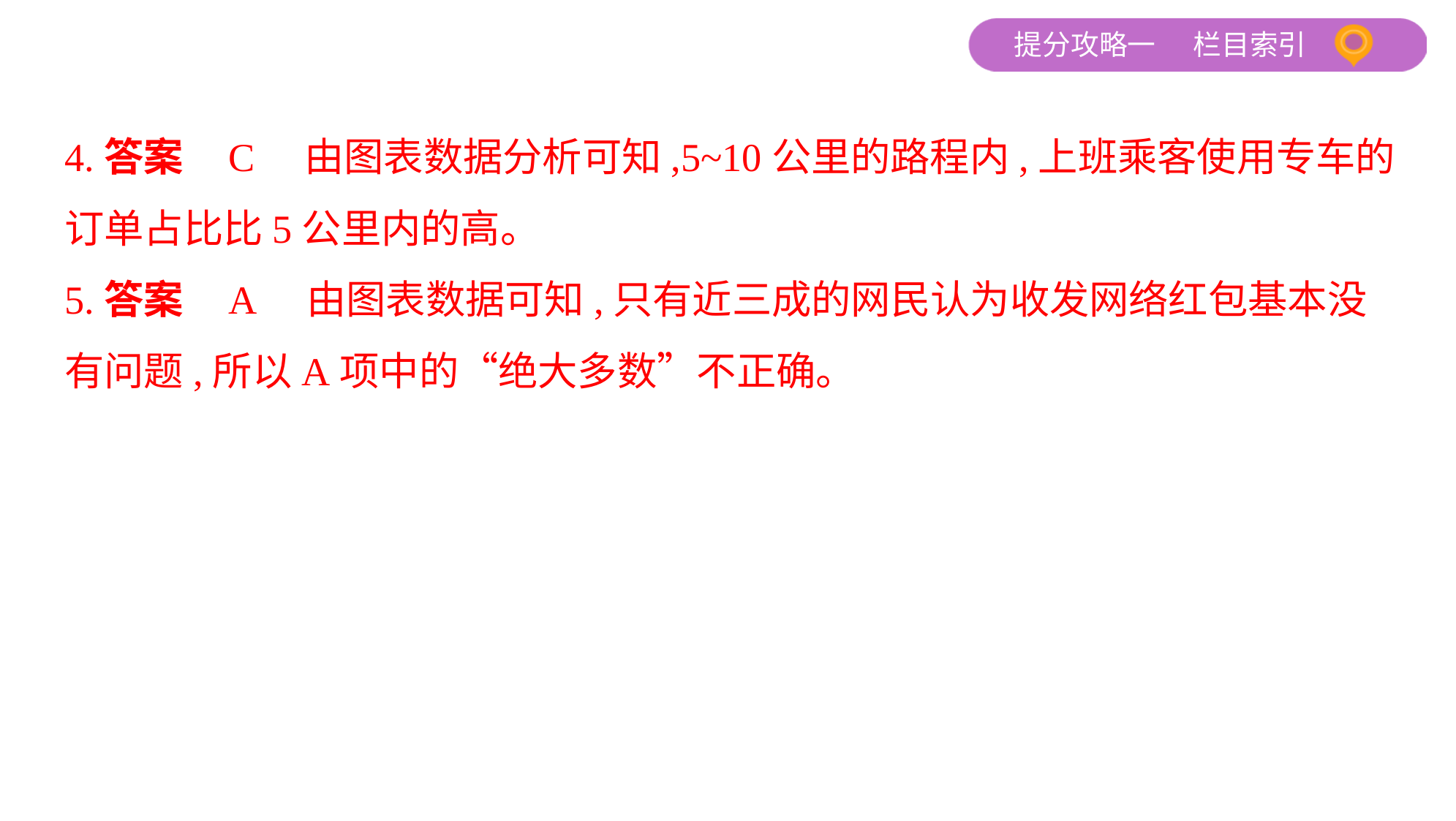

4.答案    C　由图表数据分析可知,5~10公里的路程内,上班乘客使用专车的
订单占比比5公里内的高。
5.答案    A　由图表数据可知,只有近三成的网民认为收发网络红包基本没
有问题,所以A项中的“绝大多数”不正确。